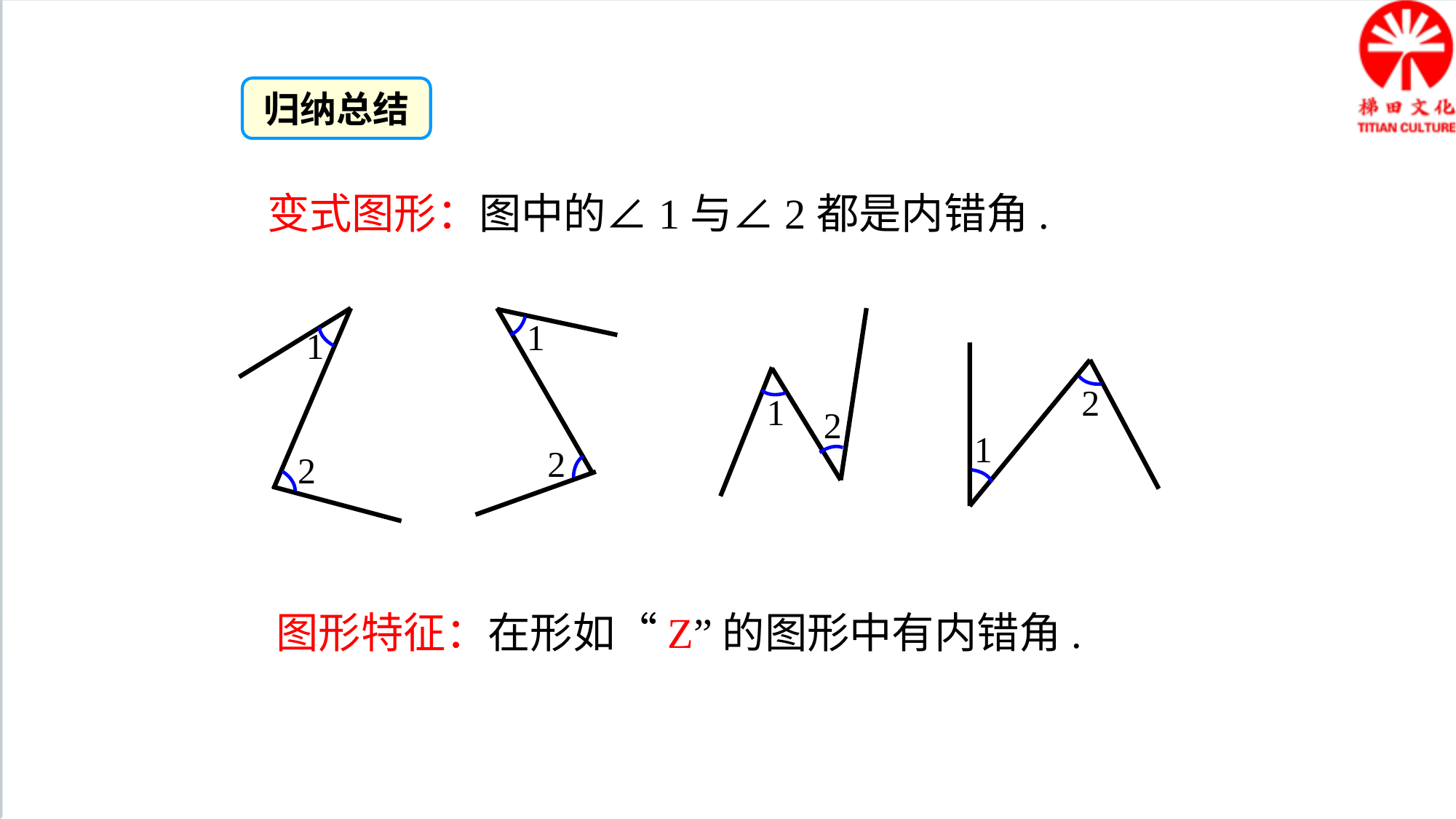

归纳总结
变式图形：图中的∠1与∠2都是内错角.

1

1

2
1
2
1
2

2

图形特征：在形如“Z”的图形中有内错角.